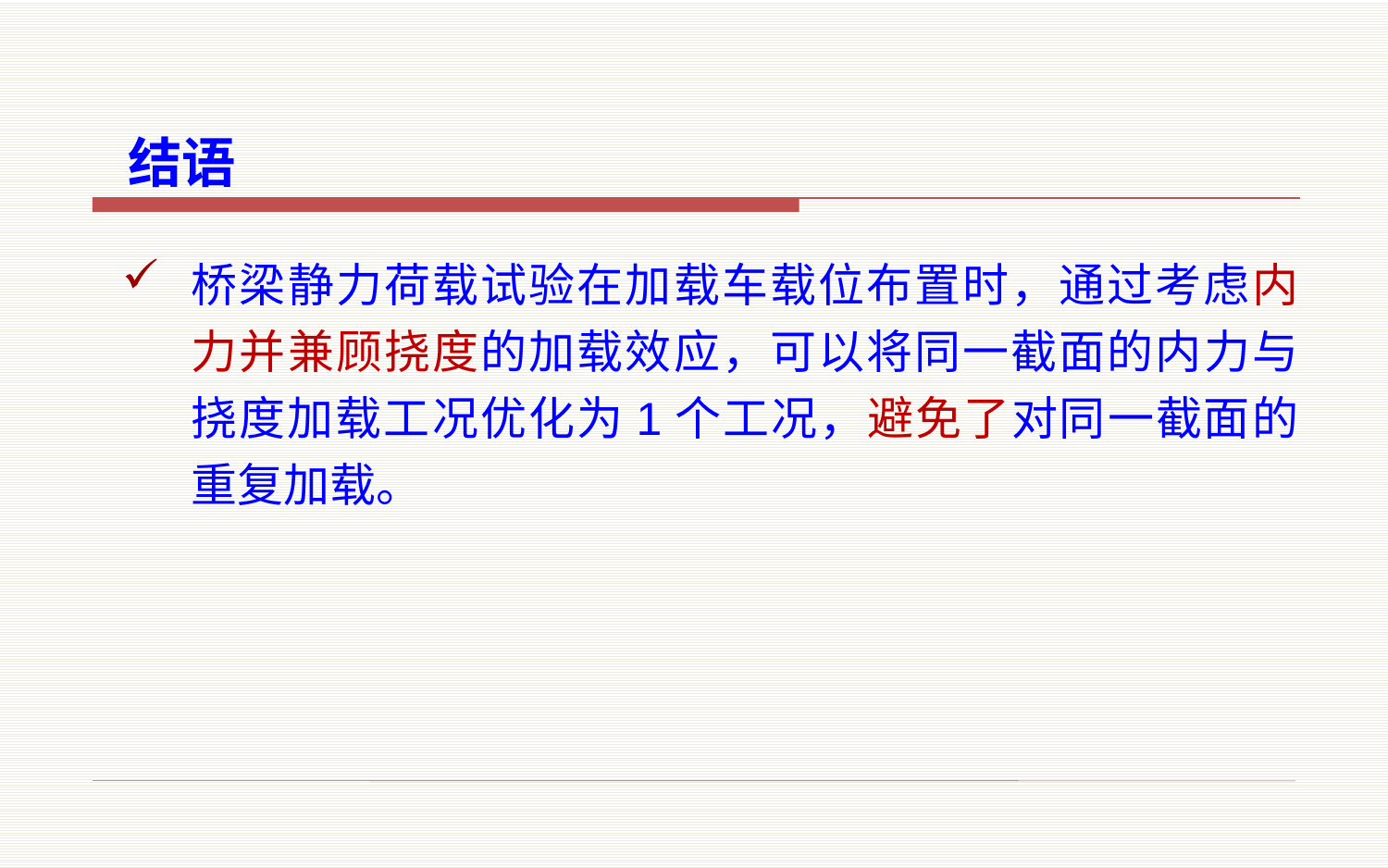

结语
桥梁静力荷载试验在加载车载位布置时，通过考虑内力并兼顾挠度的加载效应，可以将同一截面的内力与挠度加载工况优化为1个工况，避免了对同一截面的重复加载。